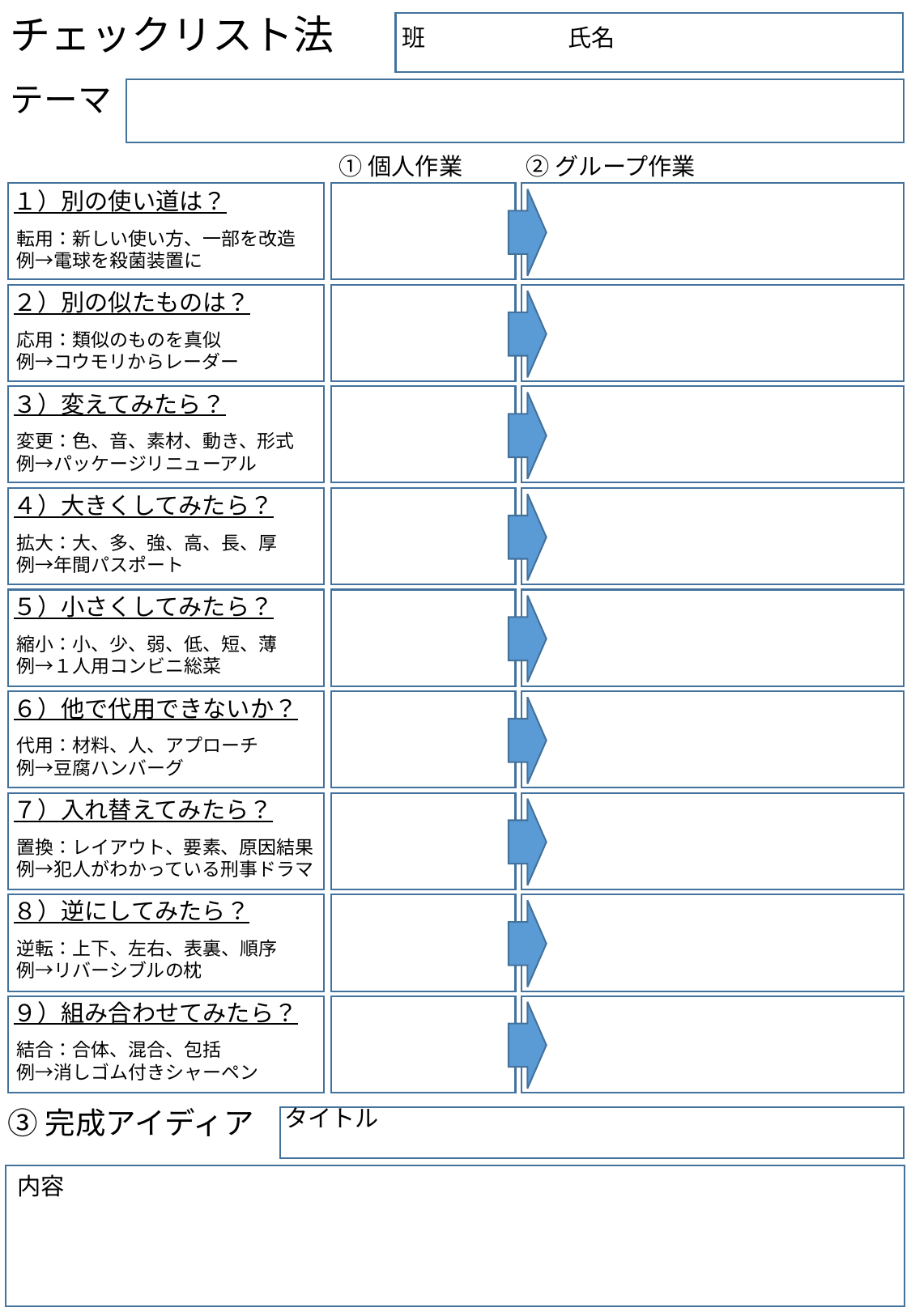

チェックリスト法

班　　　　　　氏名
テーマ

①個人作業
②グループ作業
１）別の使い道は？

転用：新しい使い方、一部を改造
例→電球を殺菌装置に
２）別の似たものは？

応用：類似のものを真似
例→コウモリからレーダー
３）変えてみたら？

変更：色、音、素材、動き、形式
例→パッケージリニューアル
４）大きくしてみたら？

拡大：大、多、強、高、長、厚
例→年間パスポート
５）小さくしてみたら？

縮小：小、少、弱、低、短、薄
例→１人用コンビニ総菜
６）他で代用できないか？

代用：材料、人、アプローチ
例→豆腐ハンバーグ
７）入れ替えてみたら？

置換：レイアウト、要素、原因結果
例→犯人がわかっている刑事ドラマ
８）逆にしてみたら？

逆転：上下、左右、表裏、順序
例→リバーシブルの枕
９）組み合わせてみたら？

結合：合体、混合、包括
例→消しゴム付きシャーペン
タイトル
③完成アイディア

内容